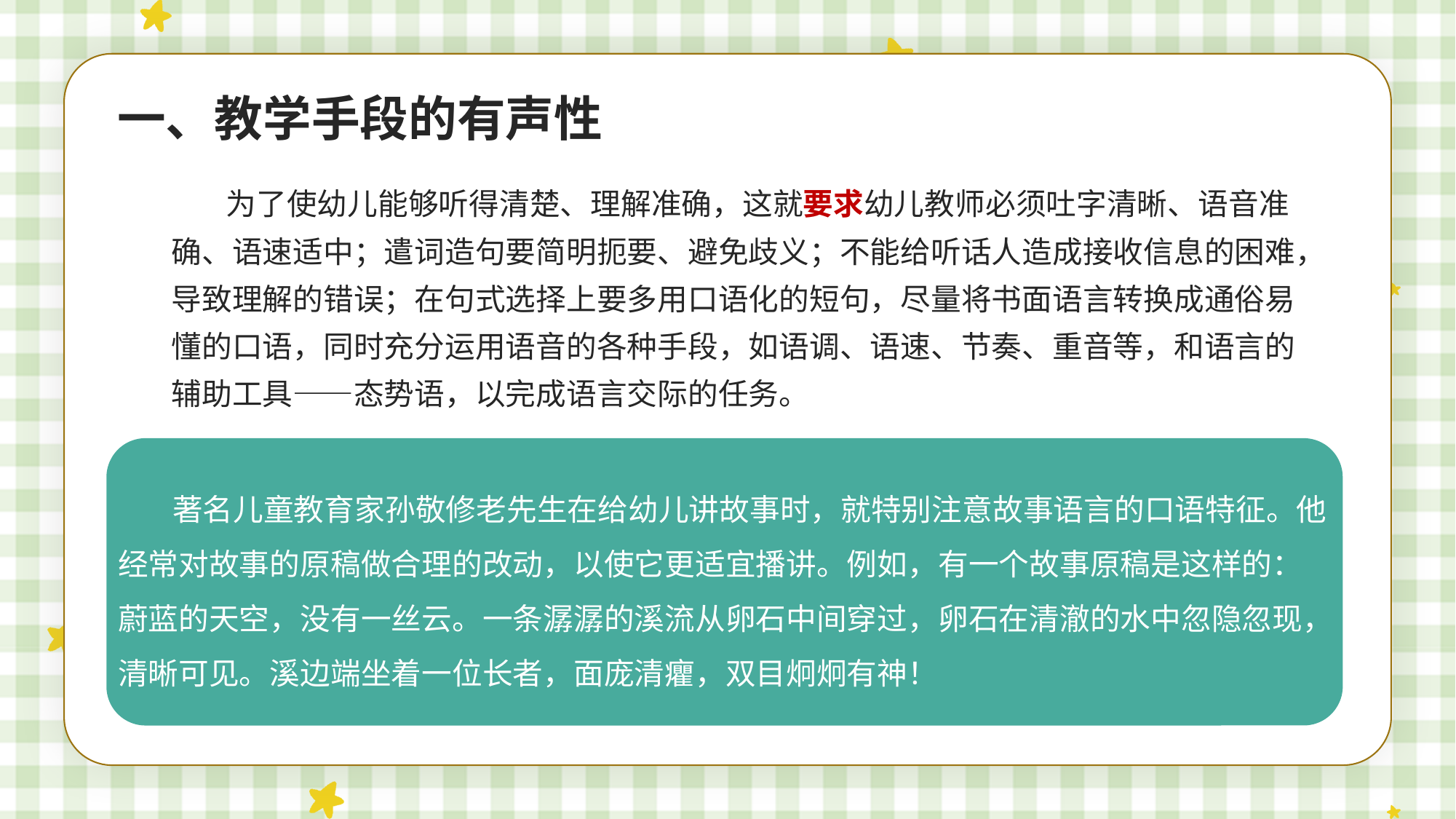

一、教学手段的有声性
为了使幼儿能够听得清楚、理解准确，这就要求幼儿教师必须吐字清晰、语音准确、语速适中；遣词造句要简明扼要、避免歧义；不能给听话人造成接收信息的困难，导致理解的错误；在句式选择上要多用口语化的短句，尽量将书面语言转换成通俗易懂的口语，同时充分运用语音的各种手段，如语调、语速、节奏、重音等，和语言的辅助工具——态势语，以完成语言交际的任务。
著名儿童教育家孙敬修老先生在给幼儿讲故事时，就特别注意故事语言的口语特征。他经常对故事的原稿做合理的改动，以使它更适宜播讲。例如，有一个故事原稿是这样的：蔚蓝的天空，没有一丝云。一条潺潺的溪流从卵石中间穿过，卵石在清澈的水中忽隐忽现，清晰可见。溪边端坐着一位长者，面庞清癯，双目炯炯有神！